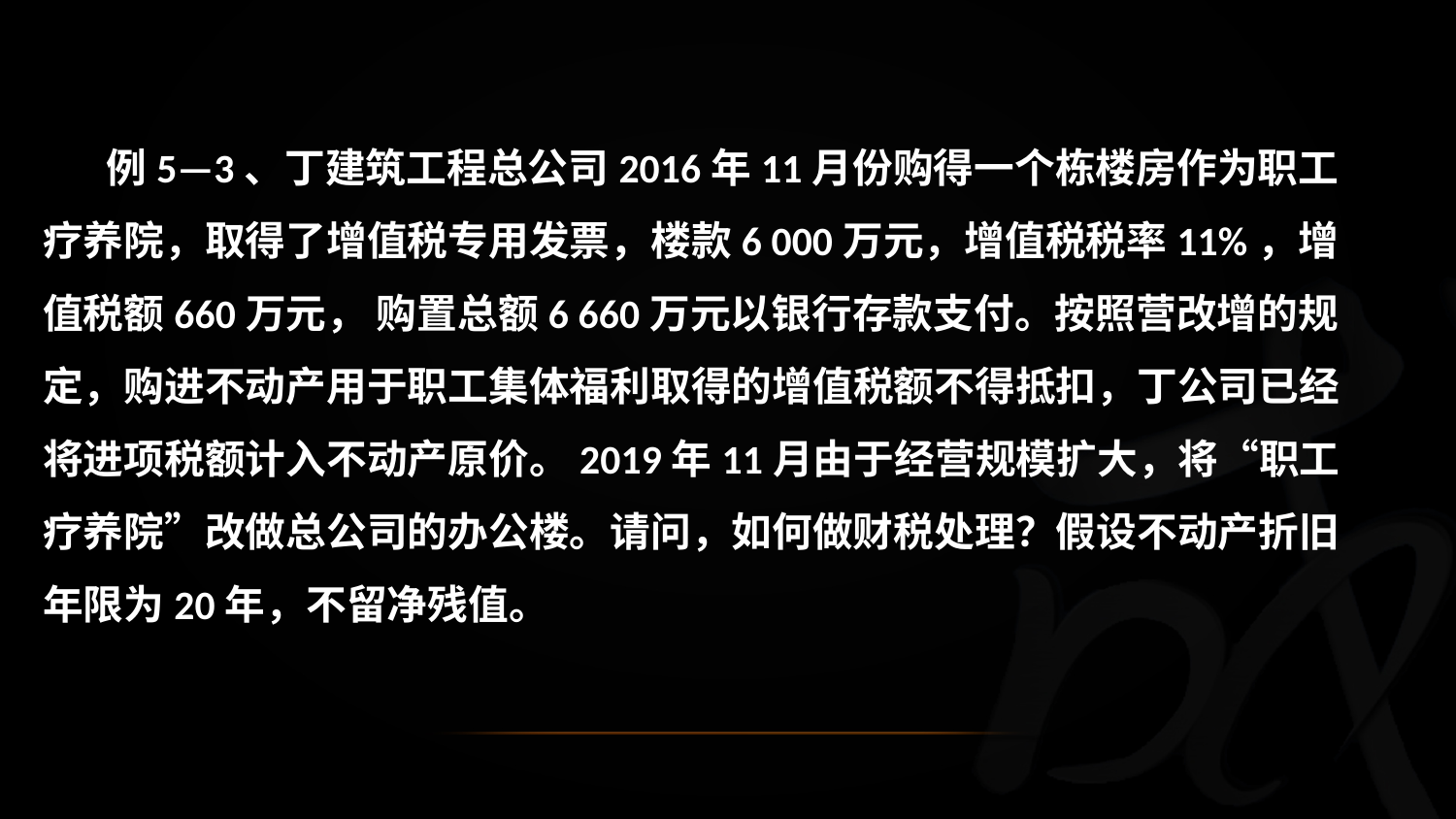

例5—3、丁建筑工程总公司2016年11月份购得一个栋楼房作为职工疗养院，取得了增值税专用发票，楼款6 000万元，增值税税率11%，增值税额660万元， 购置总额6 660万元以银行存款支付。按照营改增的规定，购进不动产用于职工集体福利取得的增值税额不得抵扣，丁公司已经将进项税额计入不动产原价。2019年11月由于经营规模扩大，将“职工疗养院”改做总公司的办公楼。请问，如何做财税处理？假设不动产折旧年限为20年，不留净残值。